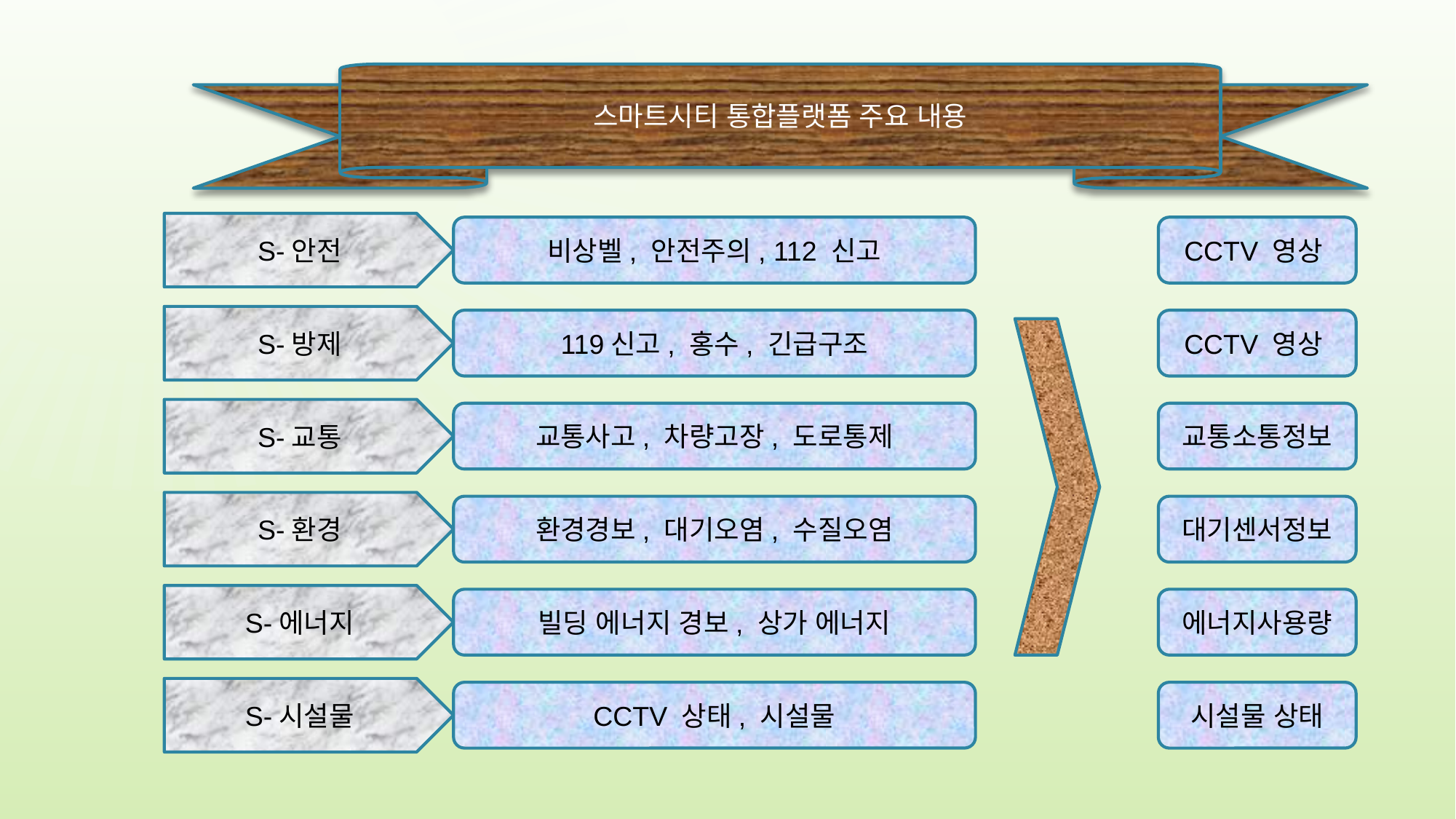

스마트시티 통합플랫폼 주요 내용
S-안전
비상벨, 안전주의, 112 신고
CCTV 영상
S-방제
119신고, 홍수, 긴급구조
CCTV 영상

S-교통
교통사고, 차량고장, 도로통제
교통소통정보
S-환경
환경경보, 대기오염, 수질오염
대기센서정보
S-에너지
빌딩 에너지 경보, 상가 에너지
에너지사용량
S-시설물
CCTV 상태, 시설물
시설물 상태
4